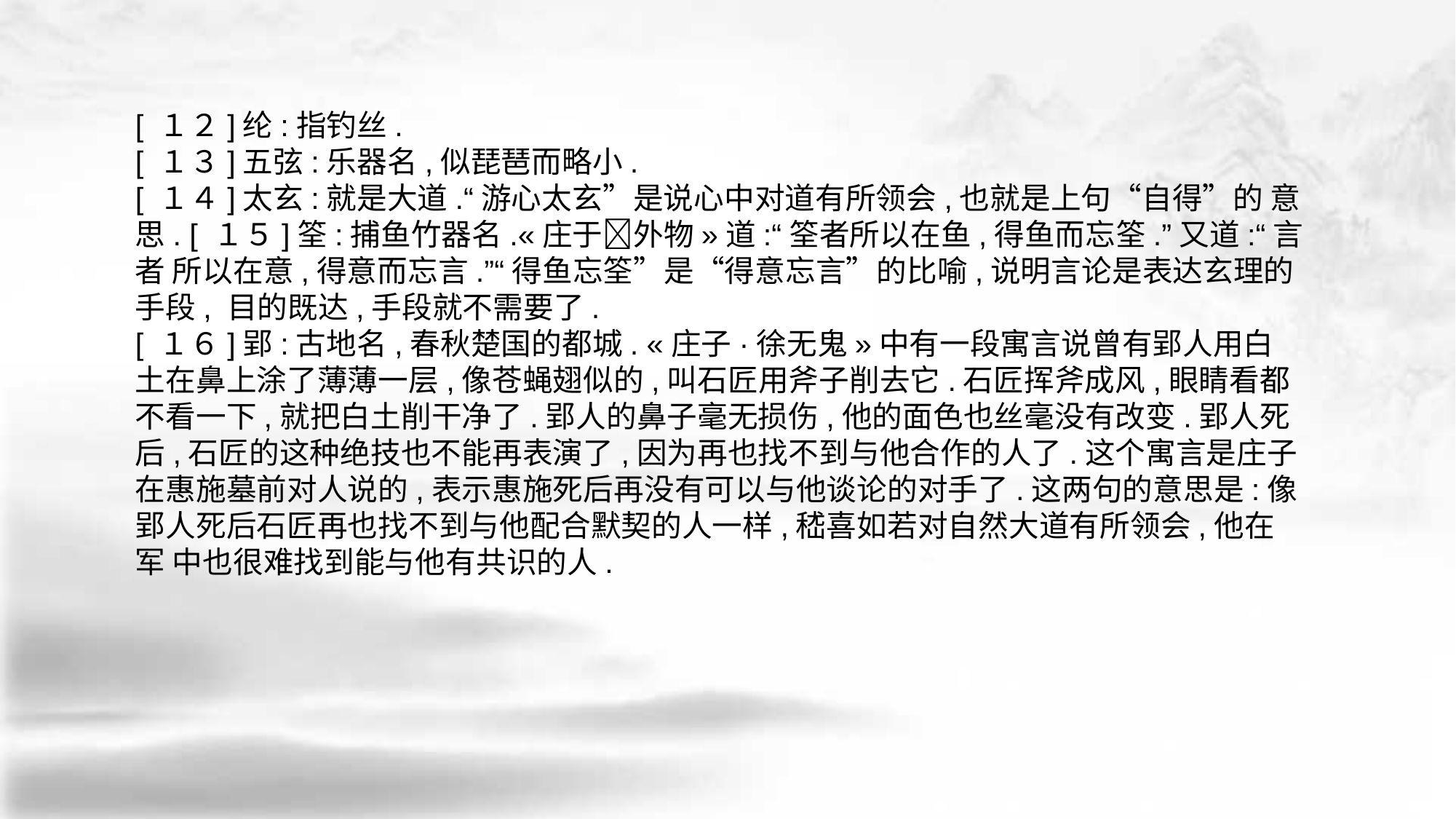

[ １２]纶:指钓丝.
[ １３]五弦:乐器名,似琵琶而略小.
[ １４]太玄:就是大道.“游心太玄”是说心中对道有所领会,也就是上句“自得”的 意思. [ １５]筌:捕鱼竹器名.«庄于􀅰外物»道:“筌者所以在鱼,得鱼而忘筌.”又道:“言者 所以在意,得意而忘言.”“得鱼忘筌”是“得意忘言”的比喻,说明言论是表达玄理的手段, 目的既达,手段就不需要了.
[ １６]郢:古地名,春秋楚国的都城. «庄子·徐无鬼»中有一段寓言说曾有郢人用白 土在鼻上涂了薄薄一层,像苍蝇翅似的,叫石匠用斧子削去它.石匠挥斧成风,眼睛看都 不看一下,就把白土削干净了.郢人的鼻子毫无损伤,他的面色也丝毫没有改变.郢人死 后,石匠的这种绝技也不能再表演了,因为再也找不到与他合作的人了.这个寓言是庄子 在惠施墓前对人说的,表示惠施死后再没有可以与他谈论的对手了.这两句的意思是:像 郢人死后石匠再也找不到与他配合默契的人一样,嵇喜如若对自然大道有所领会,他在军 中也很难找到能与他有共识的人.